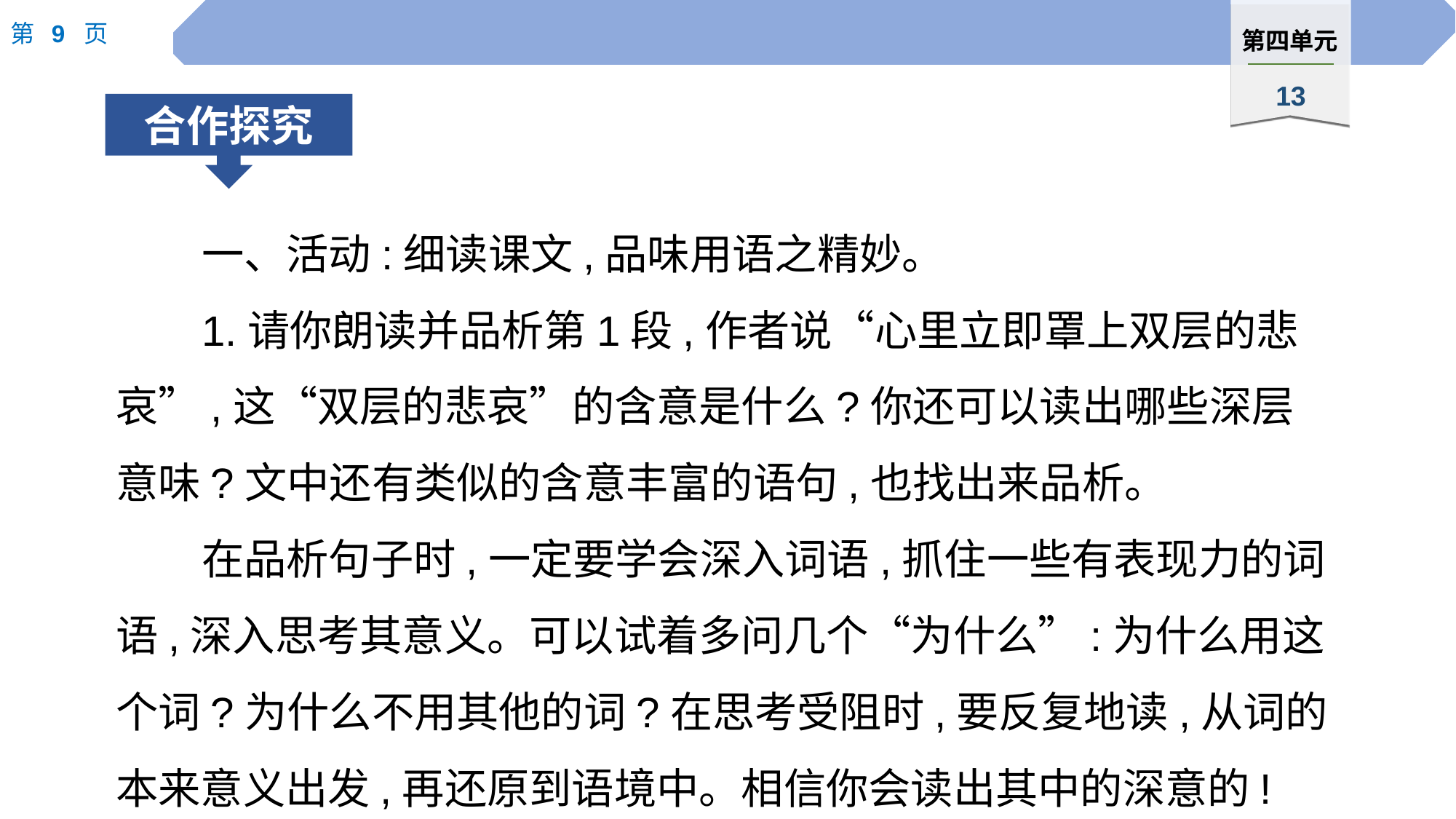

一、活动:细读课文,品味用语之精妙。
1.请你朗读并品析第1段,作者说“心里立即罩上双层的悲哀”,这“双层的悲哀”的含意是什么?你还可以读出哪些深层意味?文中还有类似的含意丰富的语句,也找出来品析。
在品析句子时,一定要学会深入词语,抓住一些有表现力的词语,深入思考其意义。可以试着多问几个“为什么”:为什么用这个词?为什么不用其他的词?在思考受阻时,要反复地读,从词的本来意义出发,再还原到语境中。相信你会读出其中的深意的!